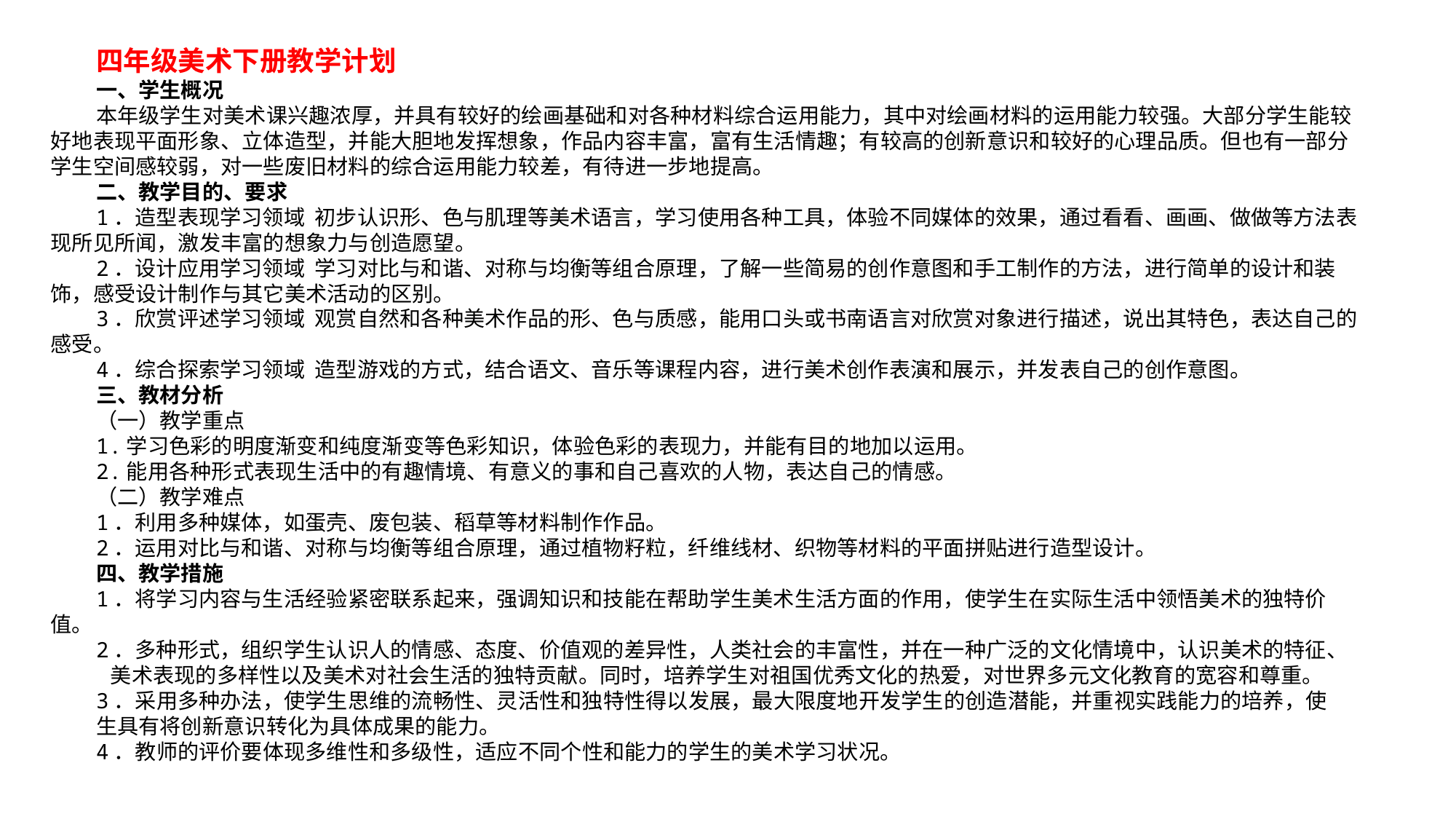

四年级美术下册教学计划
一、学生概况
本年级学生对美术课兴趣浓厚，并具有较好的绘画基础和对各种材料综合运用能力，其中对绘画材料的运用能力较强。大部分学生能较好地表现平面形象、立体造型，并能大胆地发挥想象，作品内容丰富，富有生活情趣；有较高的创新意识和较好的心理品质。但也有一部分学生空间感较弱，对一些废旧材料的综合运用能力较差，有待进一步地提高。
二、教学目的、要求
1．造型表现学习领域  初步认识形、色与肌理等美术语言，学习使用各种工具，体验不同媒体的效果，通过看看、画画、做做等方法表现所见所闻，激发丰富的想象力与创造愿望。
2．设计应用学习领域  学习对比与和谐、对称与均衡等组合原理，了解一些简易的创作意图和手工制作的方法，进行简单的设计和装饰，感受设计制作与其它美术活动的区别。
3．欣赏评述学习领域  观赏自然和各种美术作品的形、色与质感，能用口头或书南语言对欣赏对象进行描述，说出其特色，表达自己的感受。
4．综合探索学习领域  造型游戏的方式，结合语文、音乐等课程内容，进行美术创作表演和展示，并发表自己的创作意图。
三、教材分析
（一）教学重点
1.学习色彩的明度渐变和纯度渐变等色彩知识，体验色彩的表现力，并能有目的地加以运用。
2.能用各种形式表现生活中的有趣情境、有意义的事和自己喜欢的人物，表达自己的情感。
（二）教学难点
1．利用多种媒体，如蛋壳、废包装、稻草等材料制作作品。
2．运用对比与和谐、对称与均衡等组合原理，通过植物籽粒，纤维线材、织物等材料的平面拼贴进行造型设计。
四、教学措施
1．将学习内容与生活经验紧密联系起来，强调知识和技能在帮助学生美术生活方面的作用，使学生在实际生活中领悟美术的独特价值。
2．多种形式，组织学生认识人的情感、态度、价值观的差异性，人类社会的丰富性，并在一种广泛的文化情境中，认识美术的特征、
  美术表现的多样性以及美术对社会生活的独特贡献。同时，培养学生对祖国优秀文化的热爱，对世界多元文化教育的宽容和尊重。
3．采用多种办法，使学生思维的流畅性、灵活性和独特性得以发展，最大限度地开发学生的创造潜能，并重视实践能力的培养，使
生具有将创新意识转化为具体成果的能力。
4．教师的评价要体现多维性和多级性，适应不同个性和能力的学生的美术学习状况。